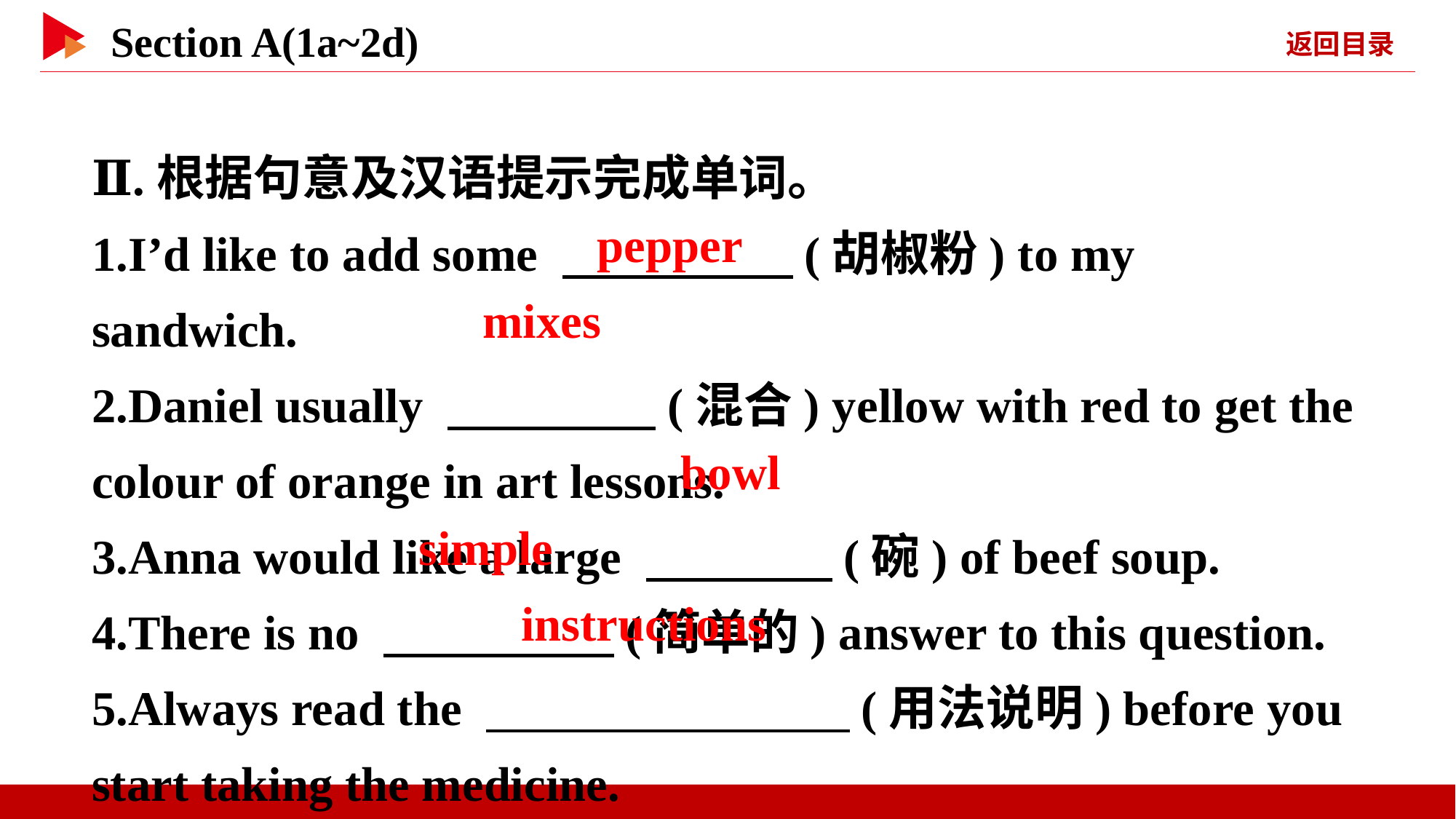

Ⅱ.根据句意及汉语提示完成单词。
1.I’d like to add some 　            　(胡椒粉) to my sandwich.
2.Daniel usually 　          　(混合) yellow with red to get the colour of orange in art lessons.
3.Anna would like a large 　        　(碗) of beef soup.
4.There is no 　            　(简单的) answer to this question.
5.Always read the 　                        　(用法说明) before you start taking the medicine.
pepper
mixes
bowl
simple
instructions